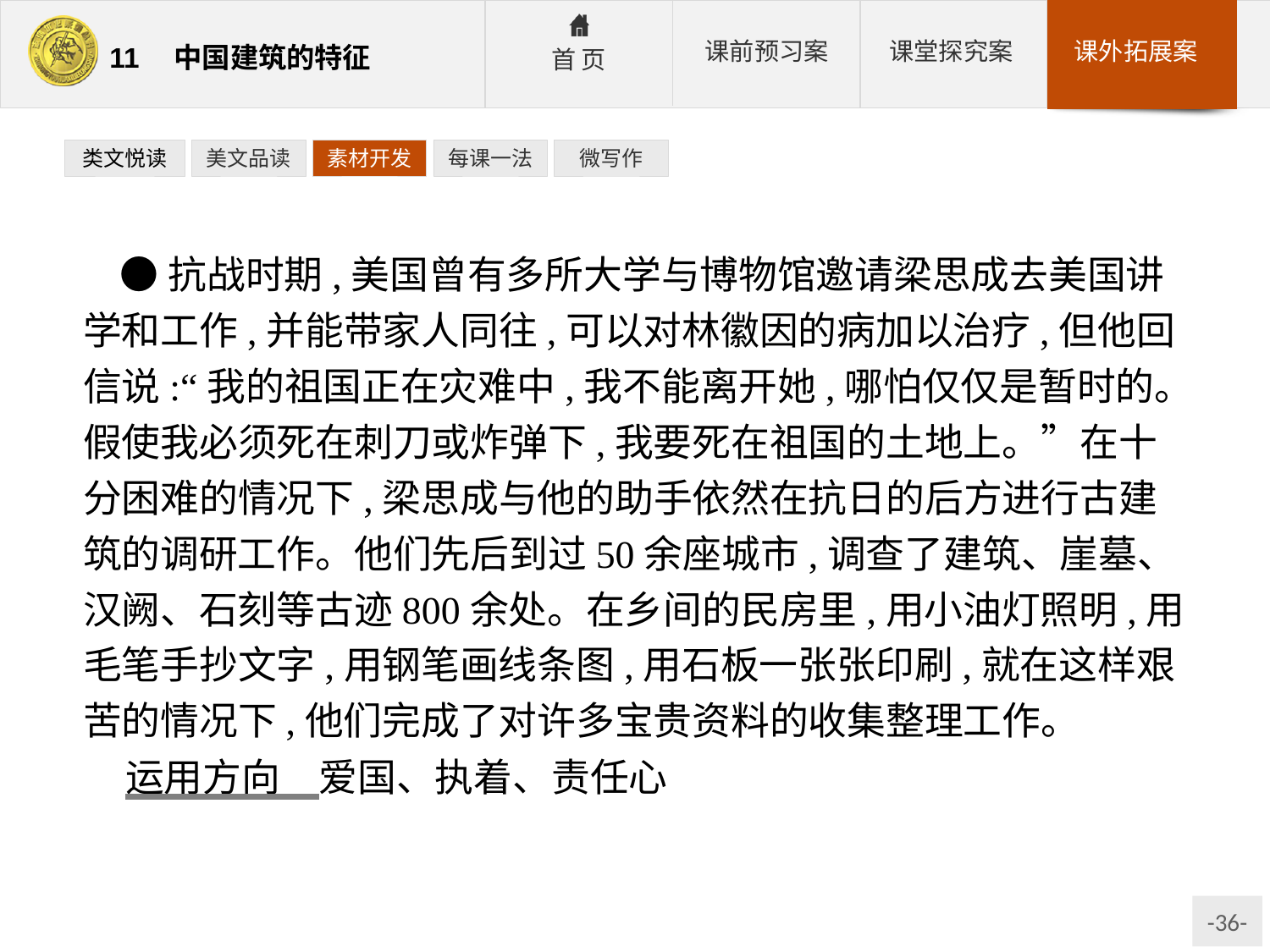

类文悦读
美文品读
素材开发
每课一法
微写作
●抗战时期,美国曾有多所大学与博物馆邀请梁思成去美国讲学和工作,并能带家人同往,可以对林徽因的病加以治疗,但他回信说:“我的祖国正在灾难中,我不能离开她,哪怕仅仅是暂时的。假使我必须死在刺刀或炸弹下,我要死在祖国的土地上。”在十分困难的情况下,梁思成与他的助手依然在抗日的后方进行古建筑的调研工作。他们先后到过50余座城市,调查了建筑、崖墓、汉阙、石刻等古迹800余处。在乡间的民房里,用小油灯照明,用毛笔手抄文字,用钢笔画线条图,用石板一张张印刷,就在这样艰苦的情况下,他们完成了对许多宝贵资料的收集整理工作。
运用方向　爱国、执着、责任心